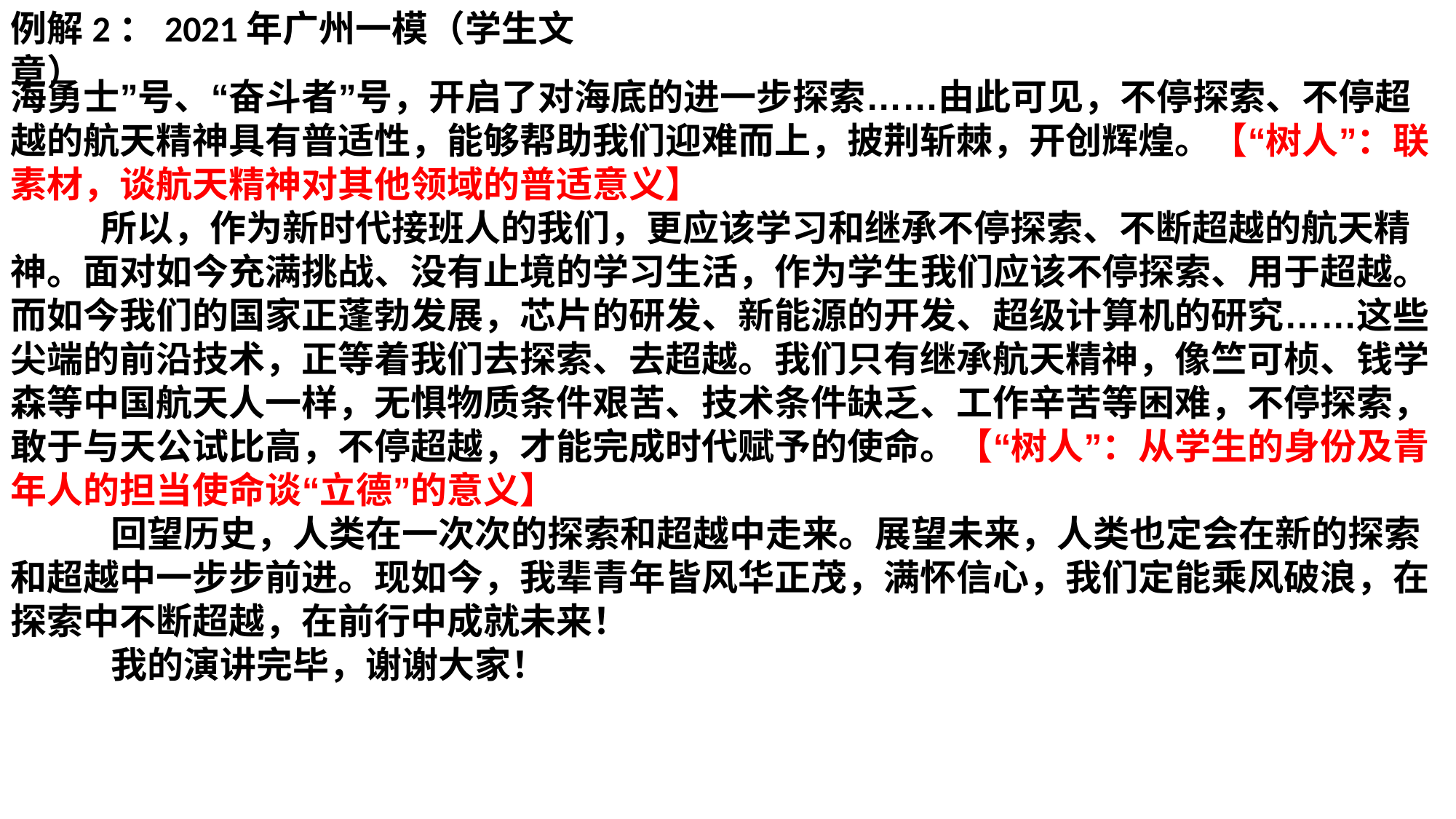

例解2：2021年广州一模（学生文章）
海勇士”号、“奋斗者”号，开启了对海底的进一步探索……由此可见，不停探索、不停超越的航天精神具有普适性，能够帮助我们迎难而上，披荆斩棘，开创辉煌。【“树人”：联素材，谈航天精神对其他领域的普适意义】
        所以，作为新时代接班人的我们，更应该学习和继承不停探索、不断超越的航天精神。面对如今充满挑战、没有止境的学习生活，作为学生我们应该不停探索、用于超越。而如今我们的国家正蓬勃发展，芯片的研发、新能源的开发、超级计算机的研究……这些尖端的前沿技术，正等着我们去探索、去超越。我们只有继承航天精神，像竺可桢、钱学森等中国航天人一样，无惧物质条件艰苦、技术条件缺乏、工作辛苦等困难，不停探索，敢于与天公试比高，不停超越，才能完成时代赋予的使命。【“树人”：从学生的身份及青年人的担当使命谈“立德”的意义】
         回望历史，人类在一次次的探索和超越中走来。展望未来，人类也定会在新的探索和超越中一步步前进。现如今，我辈青年皆风华正茂，满怀信心，我们定能乘风破浪，在探索中不断超越，在前行中成就未来！
         我的演讲完毕，谢谢大家！